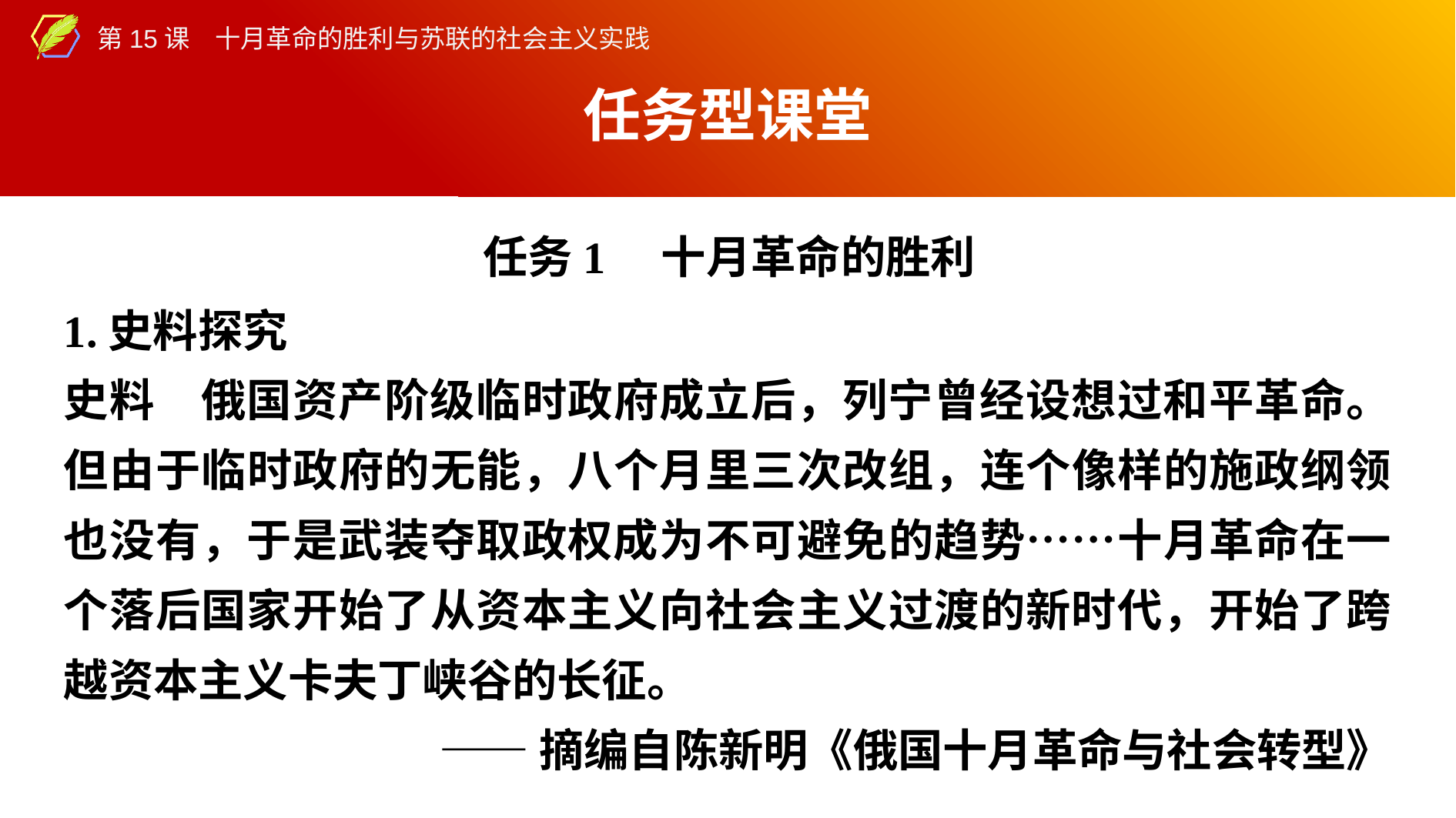

任务型课堂
任务1　十月革命的胜利
1.史料探究
史料　俄国资产阶级临时政府成立后，列宁曾经设想过和平革命。但由于临时政府的无能，八个月里三次改组，连个像样的施政纲领也没有，于是武装夺取政权成为不可避免的趋势……十月革命在一个落后国家开始了从资本主义向社会主义过渡的新时代，开始了跨越资本主义卡夫丁峡谷的长征。
——摘编自陈新明《俄国十月革命与社会转型》